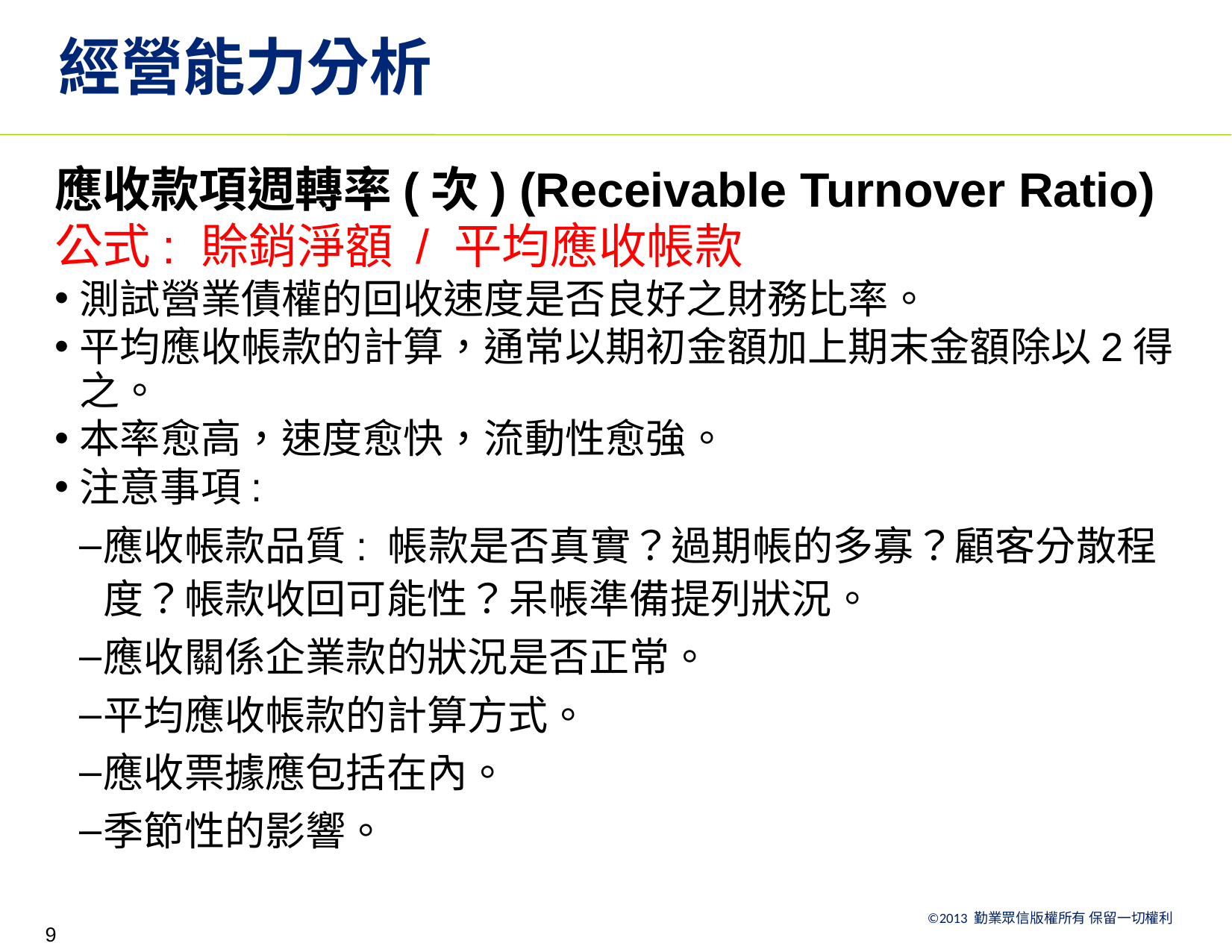

# 經營能力分析
應收款項週轉率(次) (Receivable Turnover Ratio)
公式: 賒銷淨額 / 平均應收帳款
測試營業債權的回收速度是否良好之財務比率。
平均應收帳款的計算，通常以期初金額加上期末金額除以2得之。
本率愈高，速度愈快，流動性愈強。
注意事項:
應收帳款品質: 帳款是否真實？過期帳的多寡？顧客分散程度？帳款收回可能性？呆帳準備提列狀況。
應收關係企業款的狀況是否正常。
平均應收帳款的計算方式。
應收票據應包括在內。
季節性的影響。
9